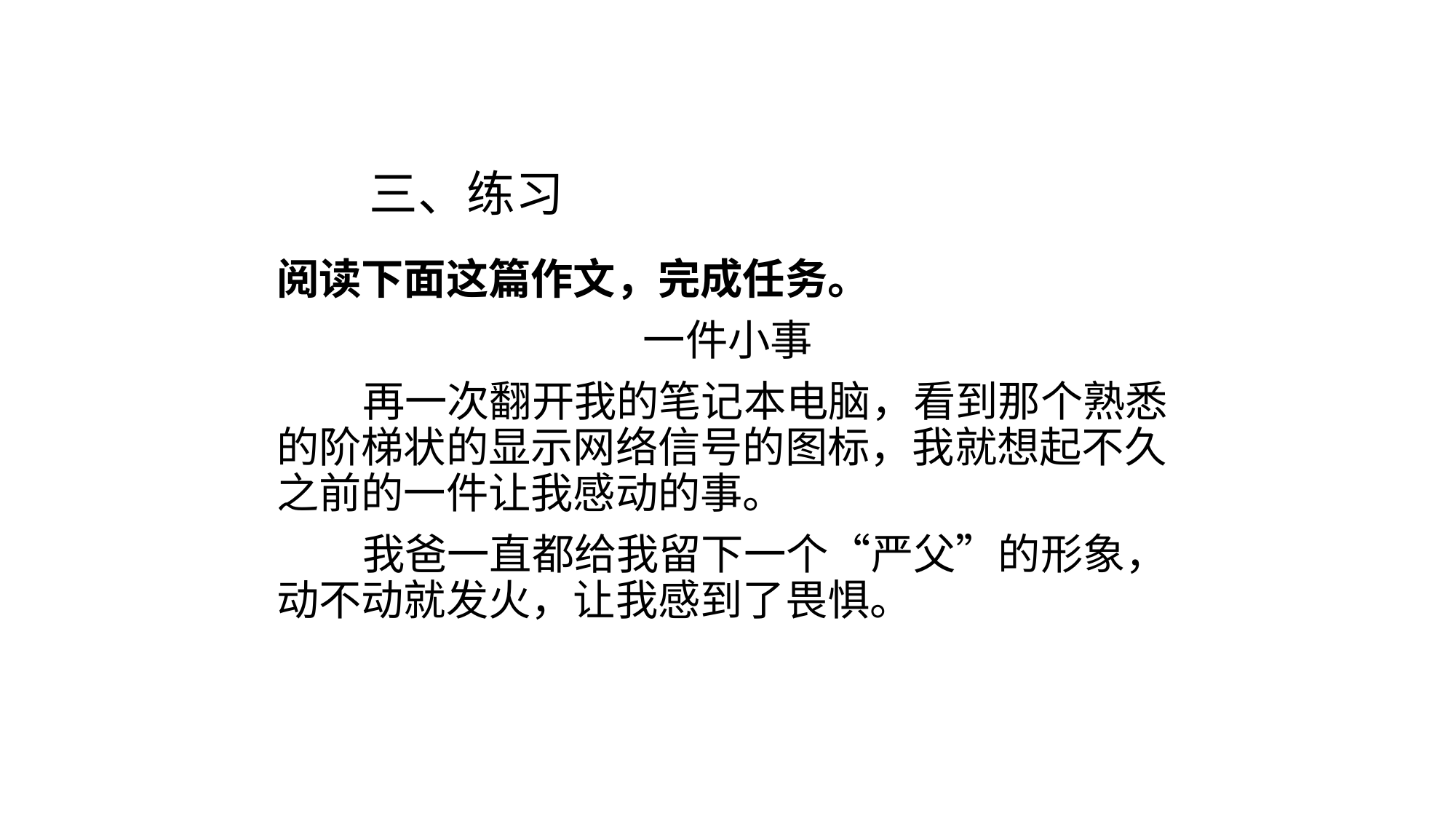

# 三、练习
阅读下面这篇作文，完成任务。
一件小事
        再一次翻开我的笔记本电脑，看到那个熟悉的阶梯状的显示网络信号的图标，我就想起不久之前的一件让我感动的事。
        我爸一直都给我留下一个“严父”的形象，动不动就发火，让我感到了畏惧。